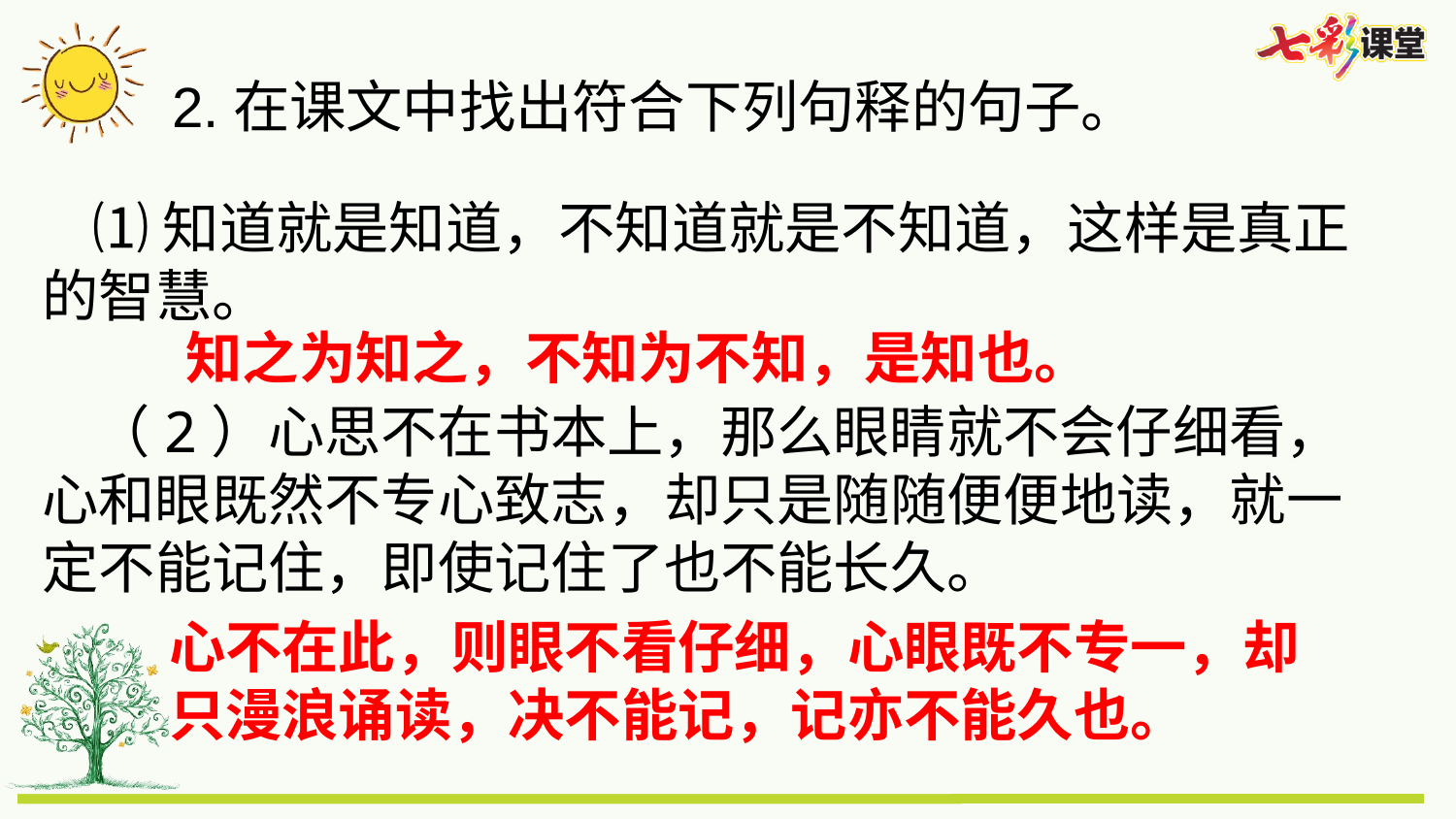

2.在课文中找出符合下列句释的句子。
    ⑴知道就是知道，不知道就是不知道，这样是真正的智慧。

   （2）心思不在书本上，那么眼睛就不会仔细看，心和眼既然不专心致志，却只是随随便便地读，就一定不能记住，即使记住了也不能长久。

知之为知之，不知为不知，是知也。
心不在此，则眼不看仔细，心眼既不专一，却只漫浪诵读，决不能记，记亦不能久也。